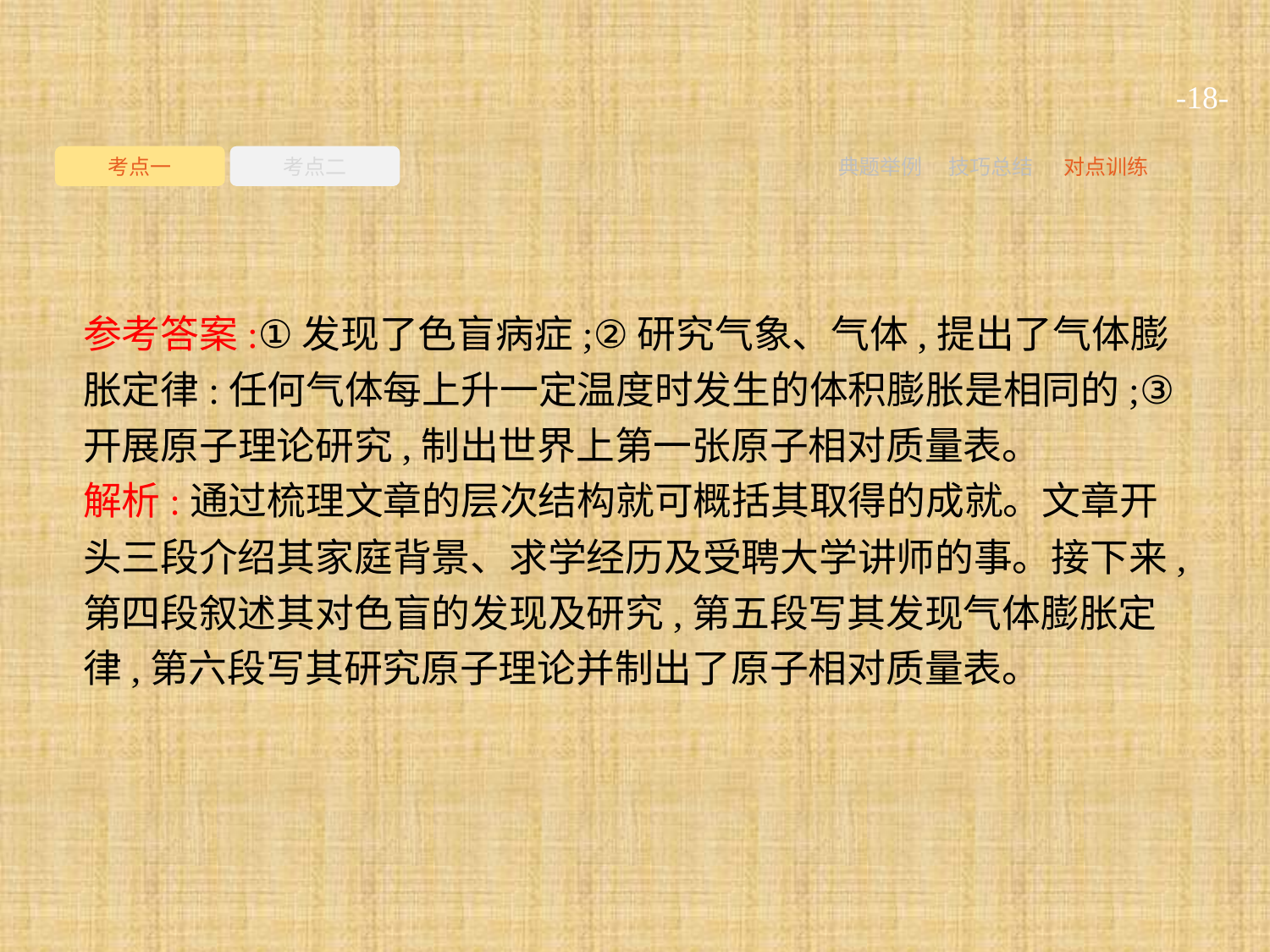

-18-
考点一
考点二
典题举例
技巧总结
对点训练
参考答案:①发现了色盲病症;②研究气象、气体,提出了气体膨胀定律:任何气体每上升一定温度时发生的体积膨胀是相同的;③开展原子理论研究,制出世界上第一张原子相对质量表。
解析:通过梳理文章的层次结构就可概括其取得的成就。文章开头三段介绍其家庭背景、求学经历及受聘大学讲师的事。接下来,第四段叙述其对色盲的发现及研究,第五段写其发现气体膨胀定律,第六段写其研究原子理论并制出了原子相对质量表。